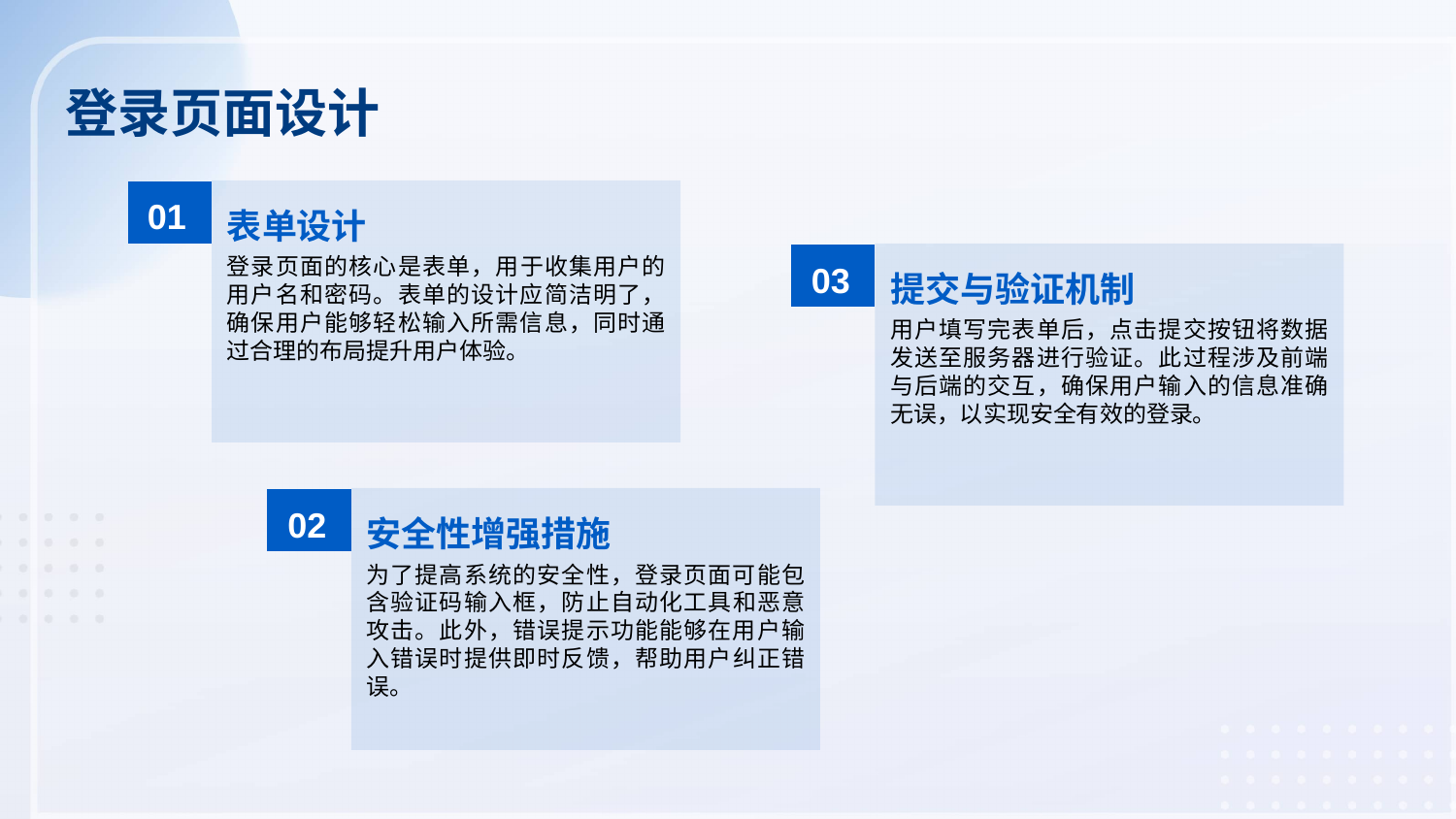

登录页面设计
01

表单设计
登录页面的核心是表单，用于收集用户的用户名和密码。表单的设计应简洁明了，确保用户能够轻松输入所需信息，同时通过合理的布局提升用户体验。
03

提交与验证机制
用户填写完表单后，点击提交按钮将数据发送至服务器进行验证。此过程涉及前端与后端的交互，确保用户输入的信息准确无误，以实现安全有效的登录。
02

安全性增强措施
为了提高系统的安全性，登录页面可能包含验证码输入框，防止自动化工具和恶意攻击。此外，错误提示功能能够在用户输入错误时提供即时反馈，帮助用户纠正错误。